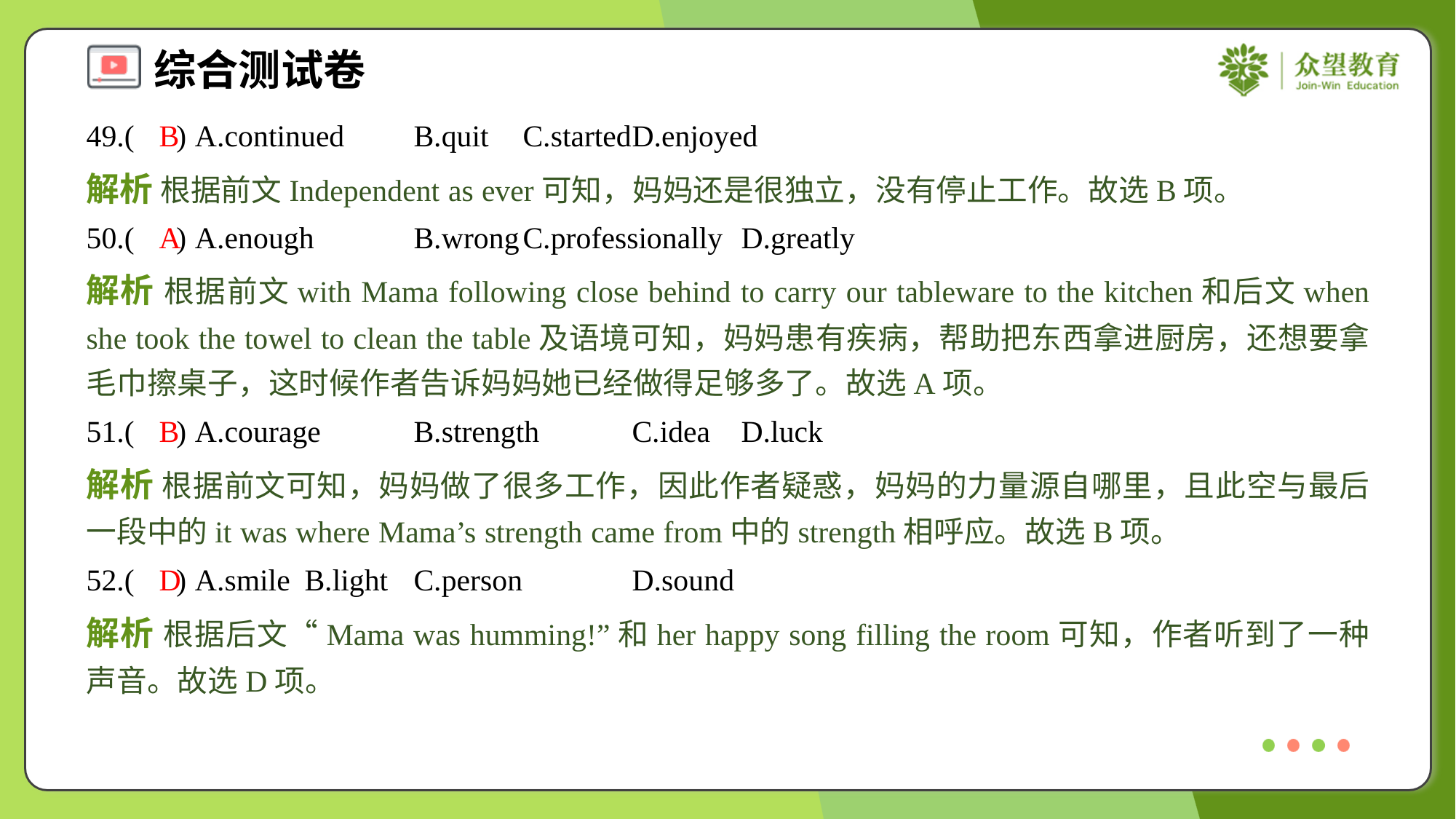

49.(     ) A.continued	B.quit	C.started	D.enjoyed
B
解析 根据前文Independent as ever可知，妈妈还是很独立，没有停止工作。故选B项。
50.(     ) A.enough	B.wrong	C.professionally	D.greatly
A
解析 根据前文with Mama following close behind to carry our tableware to the kitchen和后文when she took the towel to clean the table及语境可知，妈妈患有疾病，帮助把东西拿进厨房，还想要拿毛巾擦桌子，这时候作者告诉妈妈她已经做得足够多了。故选A项。
51.(     ) A.courage	B.strength	C.idea	D.luck
B
解析 根据前文可知，妈妈做了很多工作，因此作者疑惑，妈妈的力量源自哪里，且此空与最后一段中的it was where Mama’s strength came from中的strength相呼应。故选B项。
52.(     ) A.smile	B.light	C.person	D.sound
D
解析 根据后文“Mama was humming!”和her happy song filling the room可知，作者听到了一种声音。故选D项。